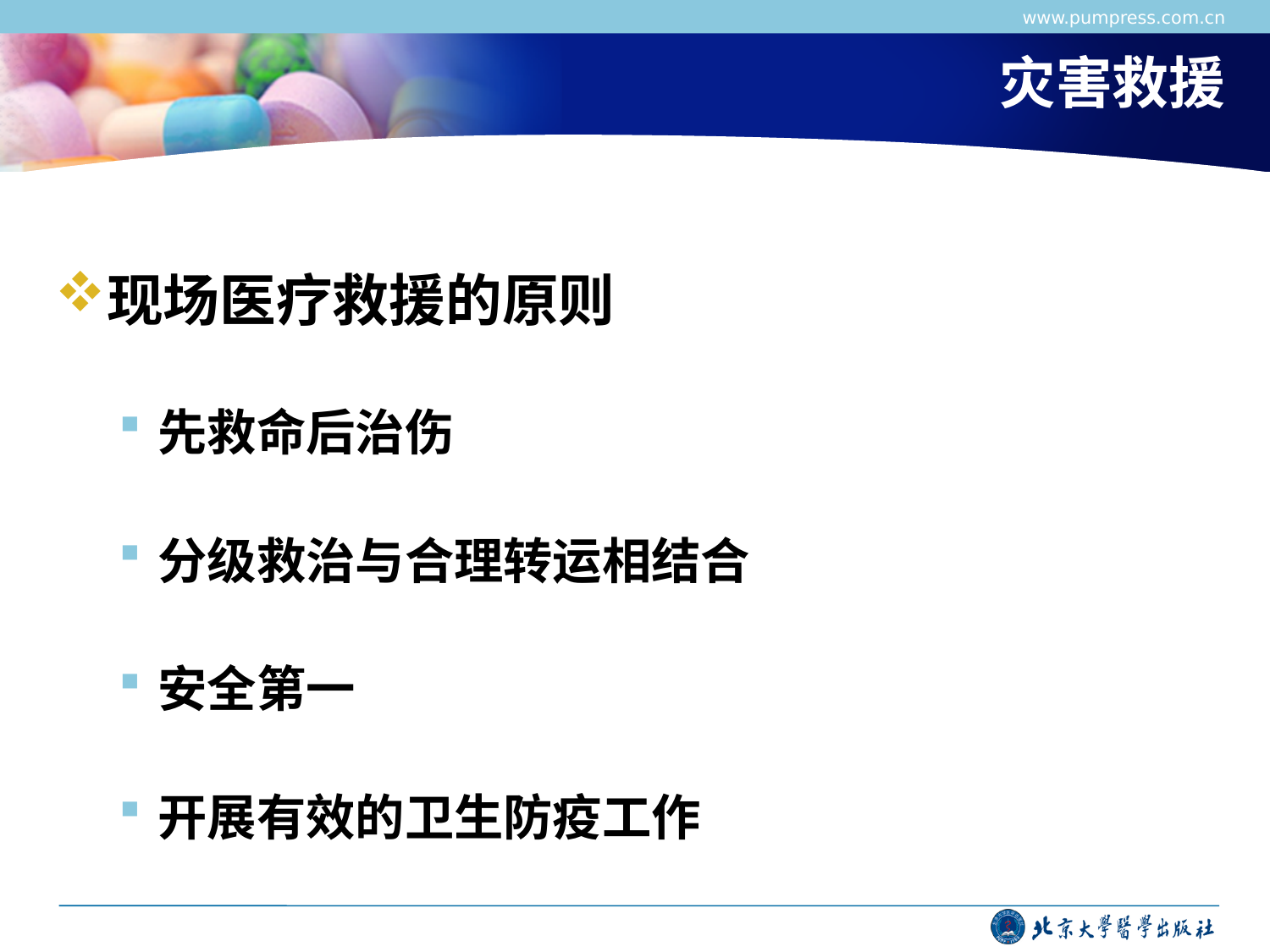

www.pumpress.com.cn
# 灾害救援
现场医疗救援的原则
先救命后治伤
分级救治与合理转运相结合
安全第一
开展有效的卫生防疫工作